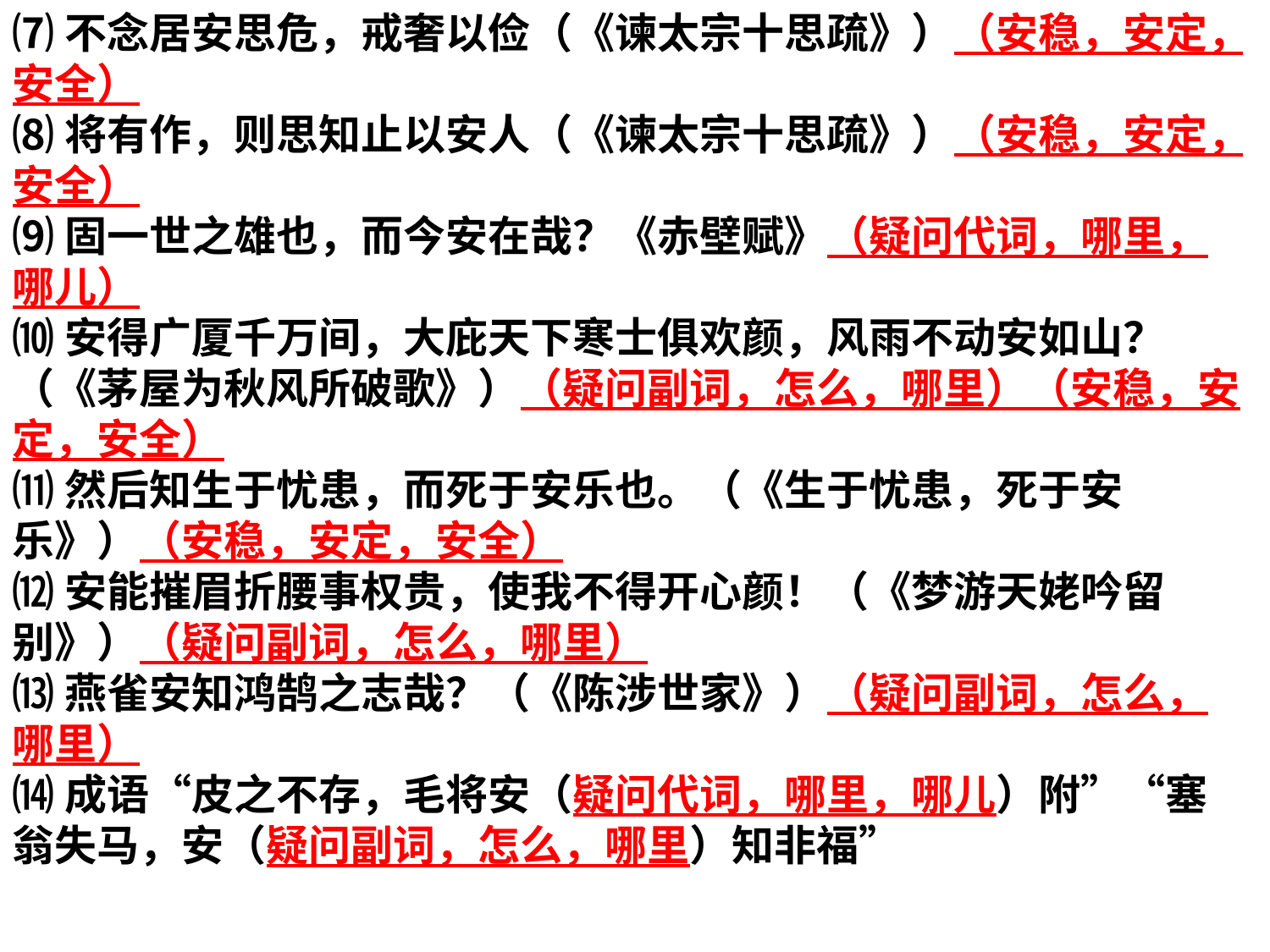

⑺不念居安思危，戒奢以俭（《谏太宗十思疏》）（安稳，安定，安全）
⑻将有作，则思知止以安人（《谏太宗十思疏》）（安稳，安定，安全）
⑼固一世之雄也，而今安在哉？《赤壁赋》（疑问代词，哪里，哪儿）
⑽安得广厦千万间，大庇天下寒士俱欢颜，风雨不动安如山？（《茅屋为秋风所破歌》）（疑问副词，怎么，哪里）（安稳，安定，安全）
⑾然后知生于忧患，而死于安乐也。（《生于忧患，死于安乐》）（安稳，安定，安全）
⑿安能摧眉折腰事权贵，使我不得开心颜！（《梦游天姥吟留别》）（疑问副词，怎么，哪里）
⒀燕雀安知鸿鹄之志哉？（《陈涉世家》）（疑问副词，怎么，哪里）
⒁成语“皮之不存，毛将安（疑问代词，哪里，哪儿）附”“塞翁失马，安（疑问副词，怎么，哪里）知非福”